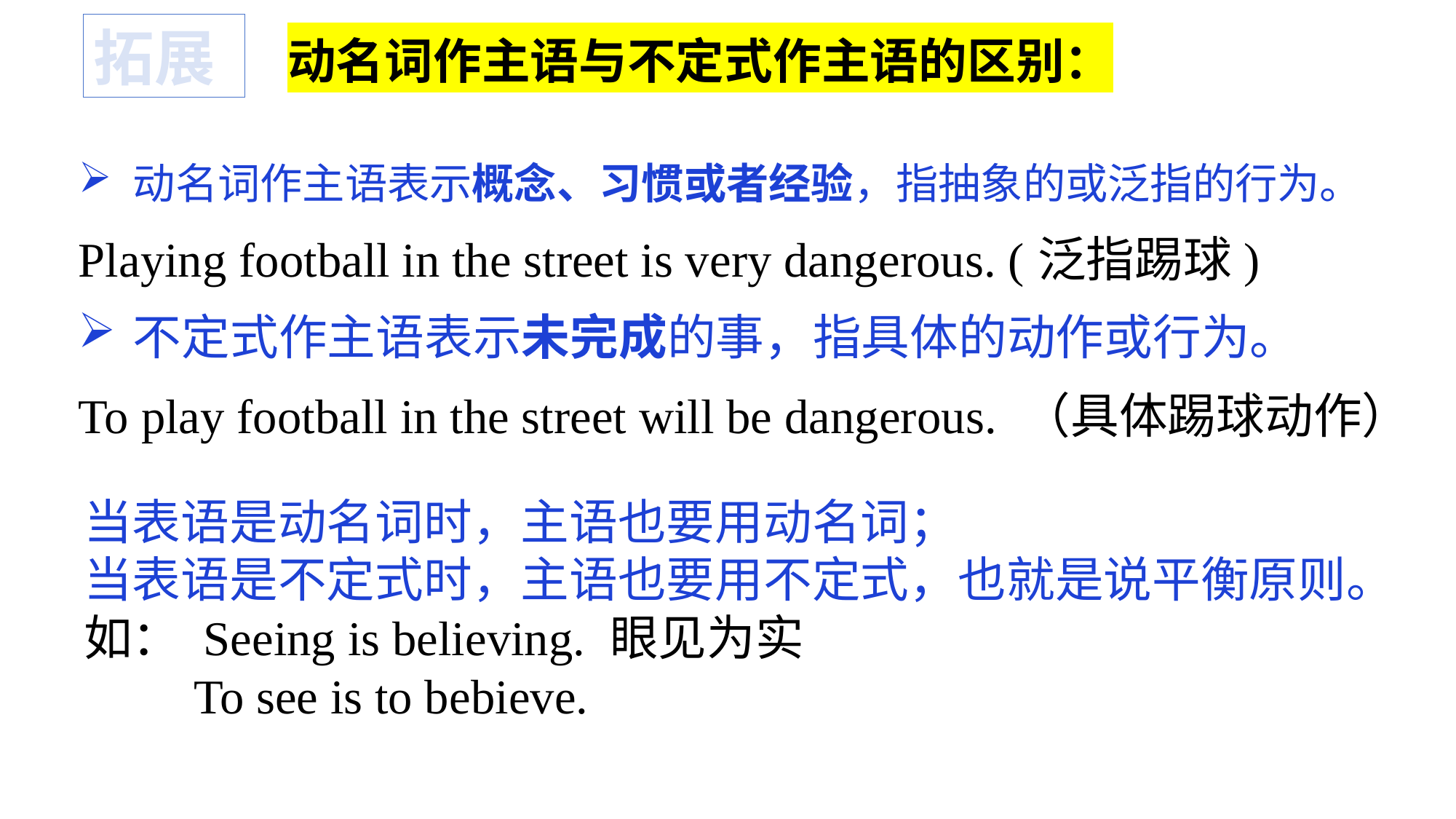

拓展
动名词作主语与不定式作主语的区别：
动名词作主语表示概念、习惯或者经验，指抽象的或泛指的行为。
Playing football in the street is very dangerous. (泛指踢球)
不定式作主语表示未完成的事，指具体的动作或行为。
To play football in the street will be dangerous. （具体踢球动作）
当表语是动名词时，主语也要用动名词；
当表语是不定式时，主语也要用不定式，也就是说平衡原则。
如： Seeing is believing. 眼见为实
         To see is to bebieve.